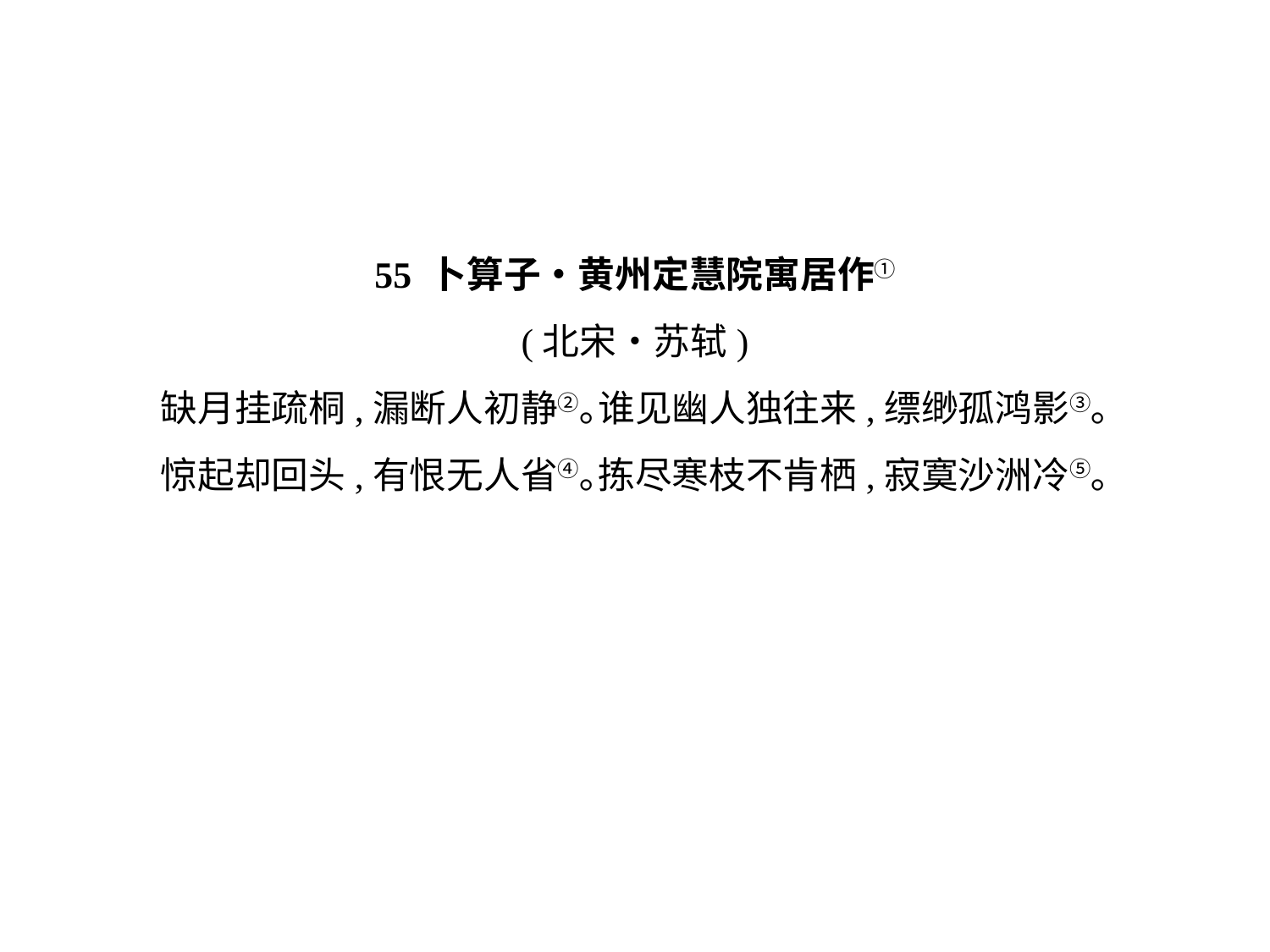

55 卜算子•黄州定慧院寓居作①
(北宋•苏轼)
缺月挂疏桐,漏断人初静②｡谁见幽人独往来,缥缈孤鸿影③｡
惊起却回头,有恨无人省④｡拣尽寒枝不肯栖,寂寞沙洲冷⑤｡